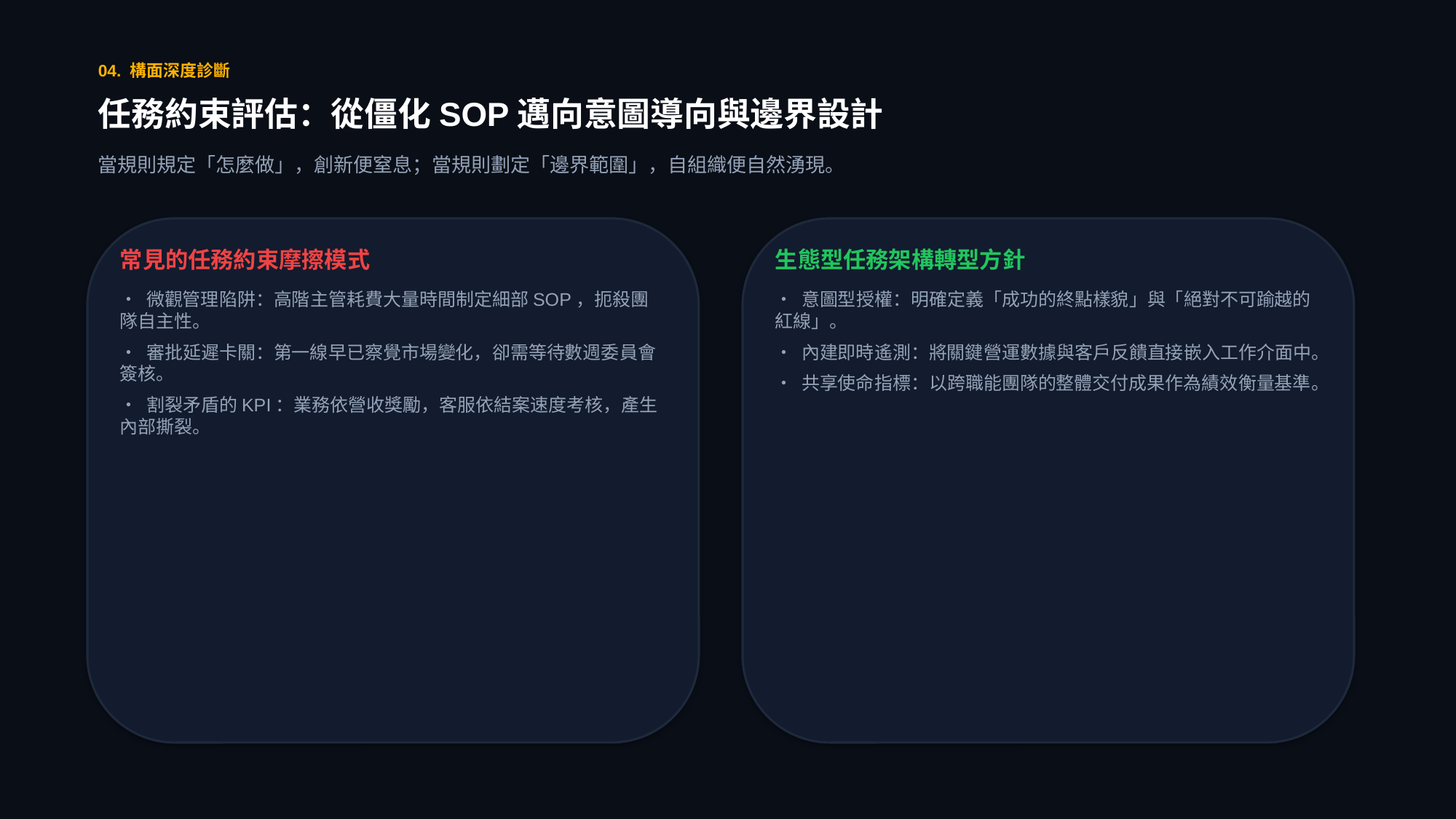

04. 構面深度診斷
任務約束評估：從僵化SOP邁向意圖導向與邊界設計
當規則規定「怎麼做」，創新便窒息；當規則劃定「邊界範圍」，自組織便自然湧現。

常見的任務約束摩擦模式
• 微觀管理陷阱：高階主管耗費大量時間制定細部SOP，扼殺團隊自主性。
• 審批延遲卡關：第一線早已察覺市場變化，卻需等待數週委員會簽核。
• 割裂矛盾的KPI：業務依營收獎勵，客服依結案速度考核，產生內部撕裂。
生態型任務架構轉型方針
• 意圖型授權：明確定義「成功的終點樣貌」與「絕對不可踰越的紅線」。
• 內建即時遙測：將關鍵營運數據與客戶反饋直接嵌入工作介面中。
• 共享使命指標：以跨職能團隊的整體交付成果作為績效衡量基準。